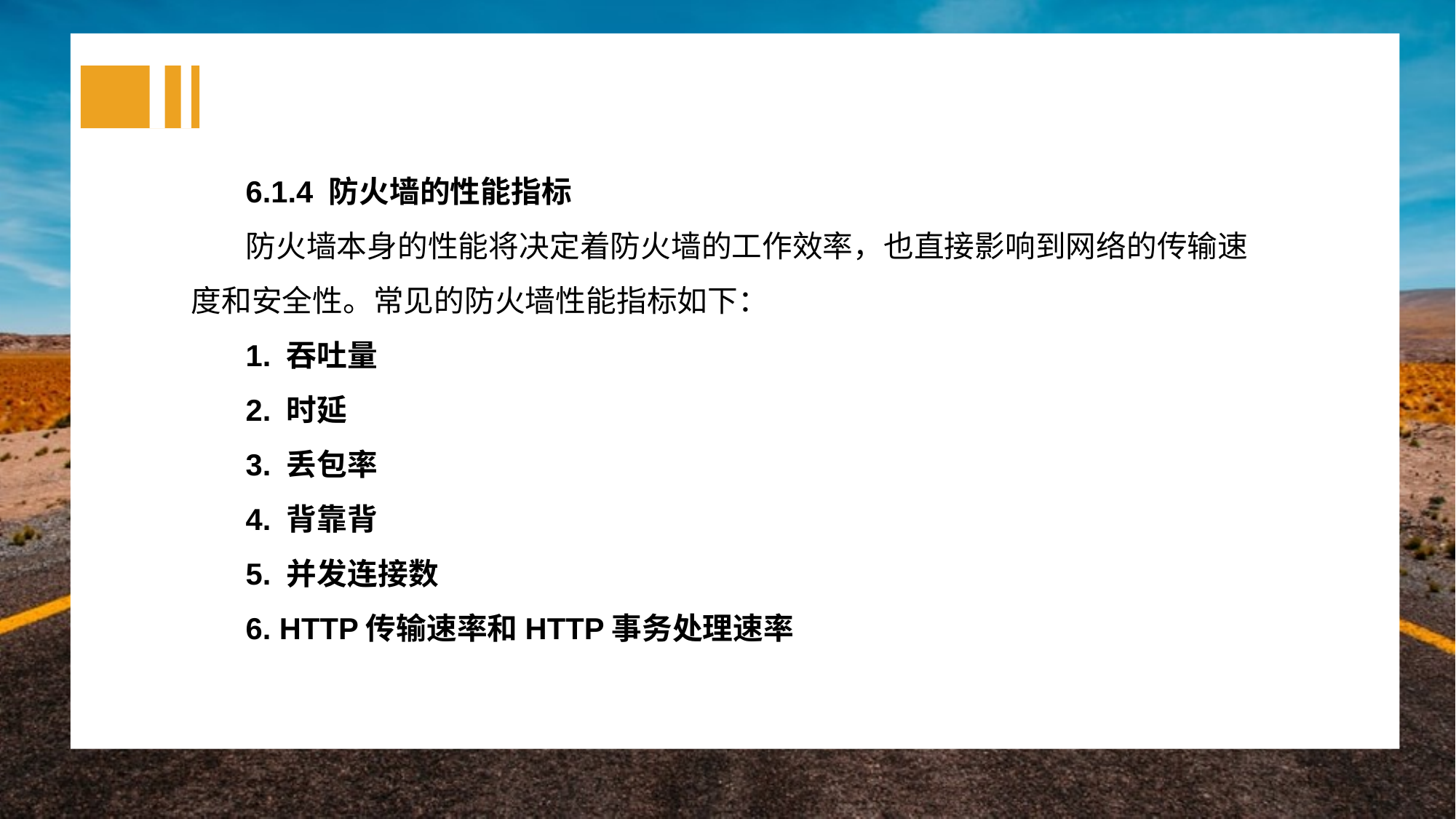

6.1.4 防火墙的性能指标
防火墙本身的性能将决定着防火墙的工作效率，也直接影响到网络的传输速度和安全性。常见的防火墙性能指标如下：
1. 吞吐量
2. 时延
3. 丢包率
4. 背靠背
5. 并发连接数
6. HTTP传输速率和HTTP事务处理速率